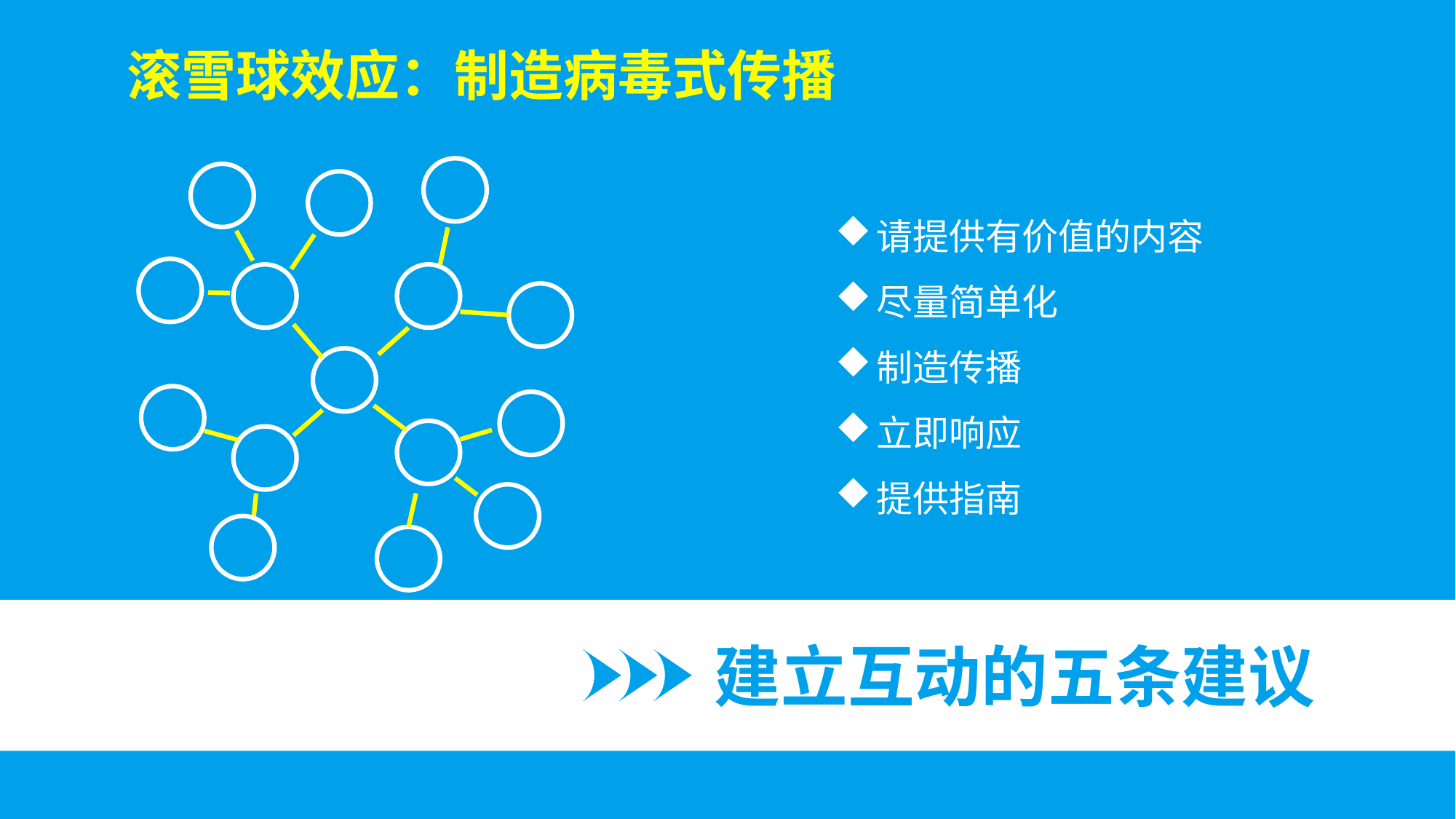

滚雪球效应：制造病毒式传播

请提供有价值的内容
尽量简单化
制造传播
立即响应
提供指南

建立互动的五条建议